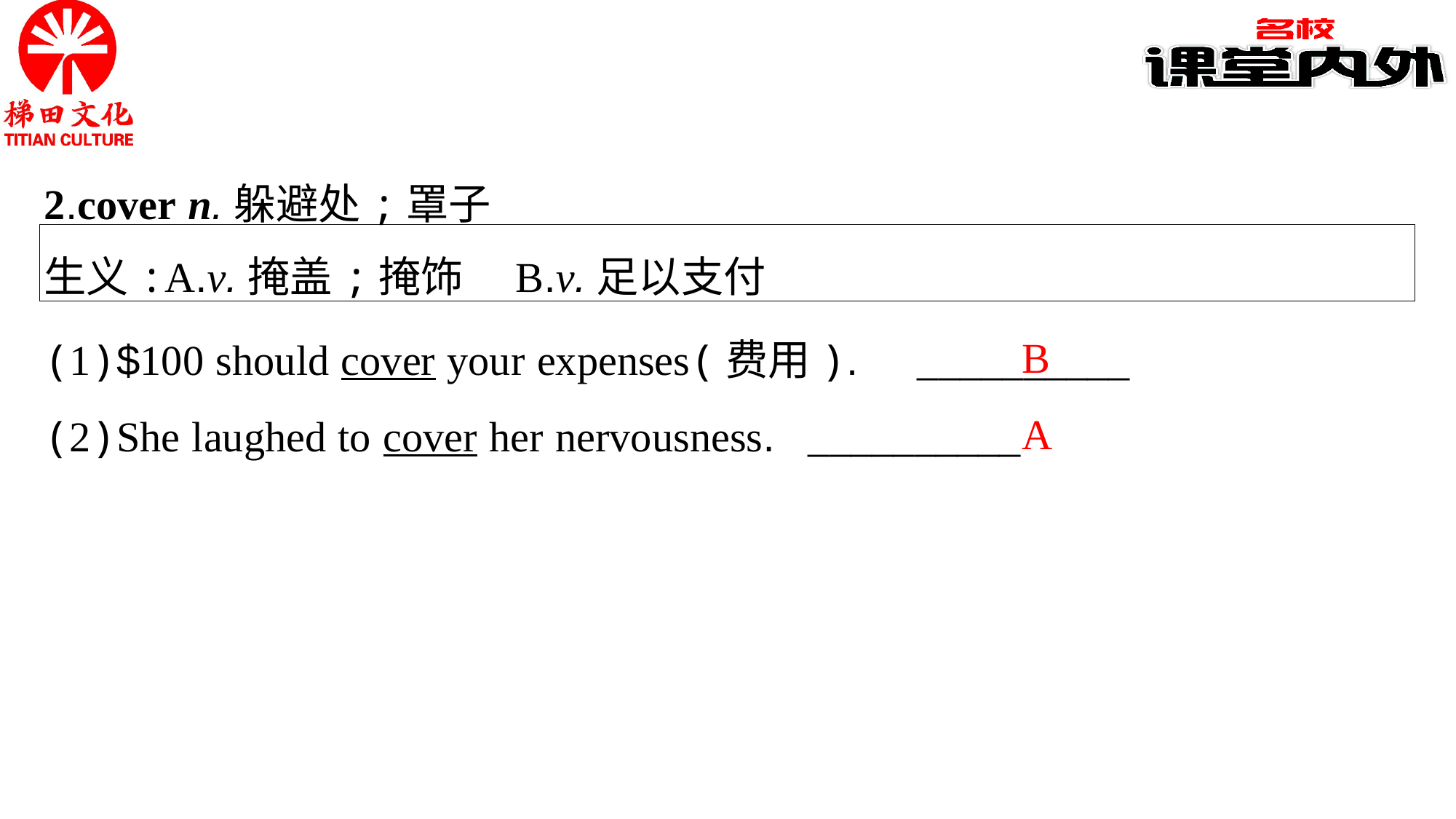

2.cover n.躲避处;罩子
生义:A.v.掩盖;掩饰　B.v.足以支付
B
A
(1)$100 should cover your expenses(费用).	__________
(2)She laughed to cover her nervousness.	__________